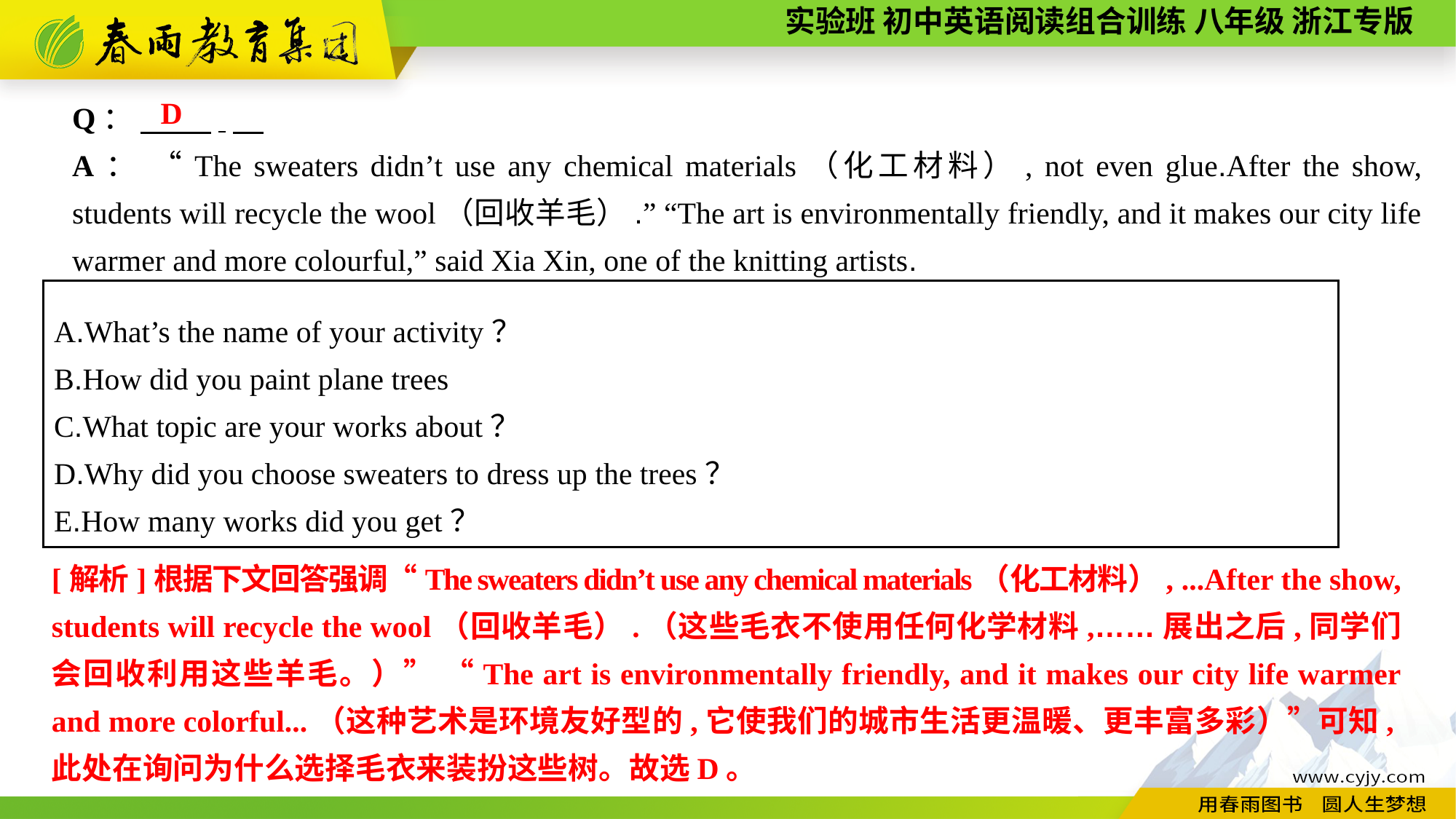

Q： 　      .
A： “The sweaters didn’t use any chemical materials（化工材料）, not even glue.After the show, students will recycle the wool（回收羊毛）.” “The art is environmentally friendly, and it makes our city life warmer and more colourful,” said Xia Xin, one of the knitting artists.
D

A.What’s the name of your activity？
B.How did you paint plane trees
C.What topic are your works about？
D.Why did you choose sweaters to dress up the trees？
E.How many works did you get？
[解析]根据下文回答强调“The sweaters didn’t use any chemical materials（化工材料）, ...After the show, students will recycle the wool（回收羊毛）.（这些毛衣不使用任何化学材料,……展出之后,同学们会回收利用这些羊毛。）” “The art is environmentally friendly, and it makes our city life warmer and more colorful...（这种艺术是环境友好型的,它使我们的城市生活更温暖、更丰富多彩）”可知,此处在询问为什么选择毛衣来装扮这些树。故选D。